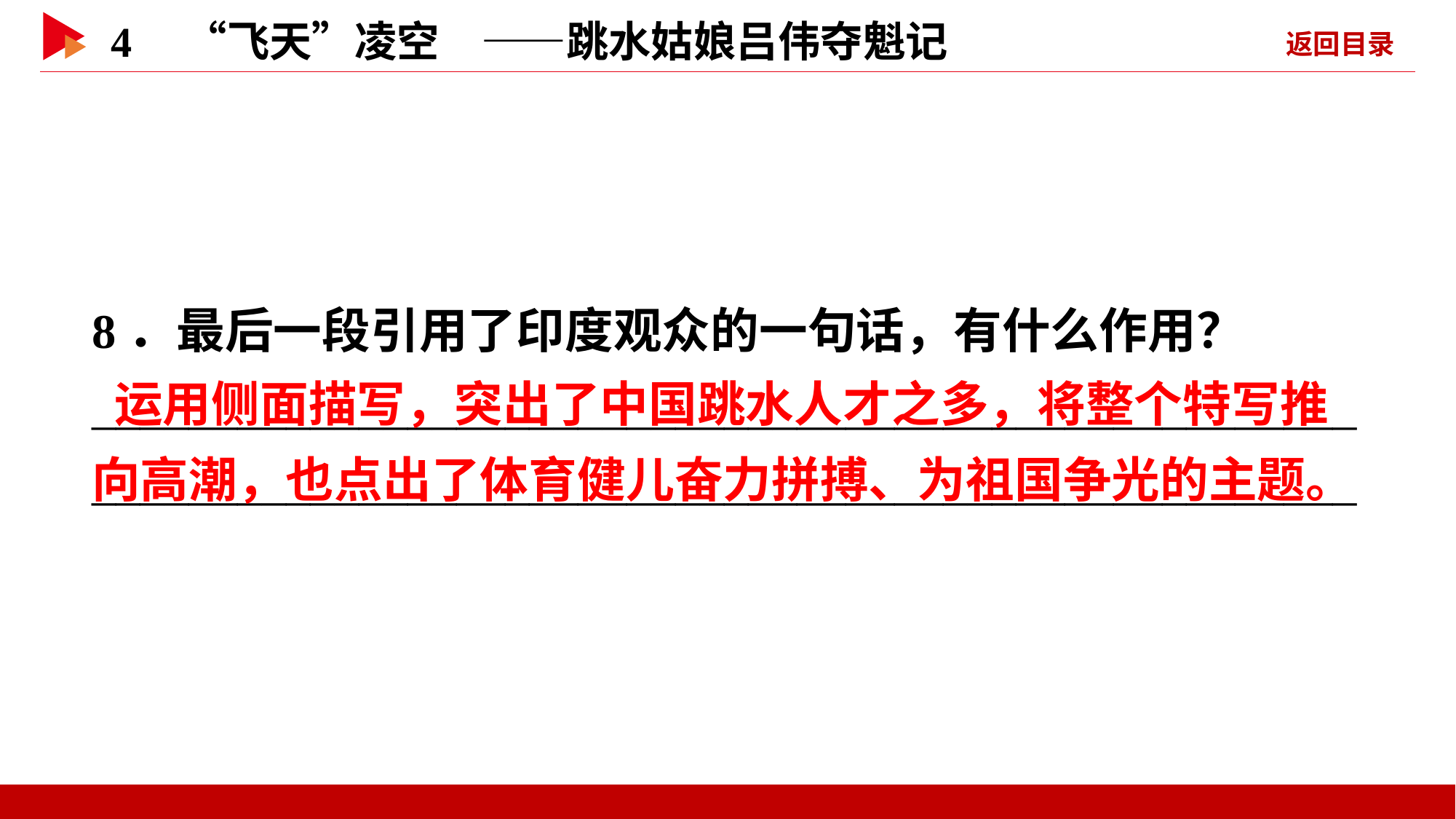

8．最后一段引用了印度观众的一句话，有什么作用？
________________________________________________________________________________________________________
 运用侧面描写，突出了中国跳水人才之多，将整个特写推向高潮，也点出了体育健儿奋力拼搏、为祖国争光的主题。